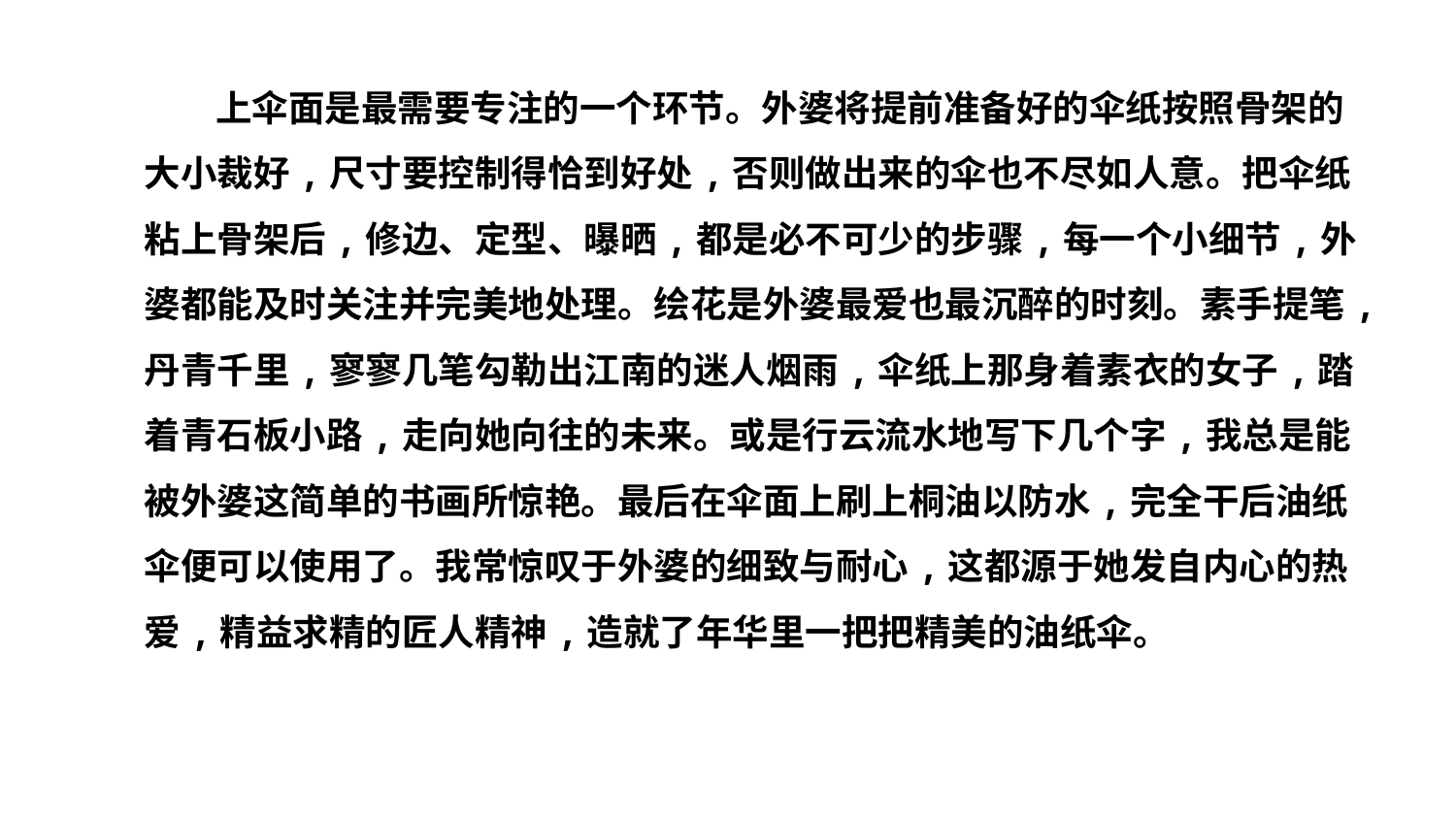

上伞面是最需要专注的一个环节。外婆将提前准备好的伞纸按照骨架的大小裁好,尺寸要控制得恰到好处,否则做出来的伞也不尽如人意。把伞纸粘上骨架后,修边、定型、曝晒,都是必不可少的步骤,每一个小细节,外婆都能及时关注并完美地处理。绘花是外婆最爱也最沉醉的时刻。素手提笔,丹青千里,寥寥几笔勾勒出江南的迷人烟雨,伞纸上那身着素衣的女子,踏着青石板小路,走向她向往的未来。或是行云流水地写下几个字,我总是能被外婆这简单的书画所惊艳。最后在伞面上刷上桐油以防水,完全干后油纸伞便可以使用了。我常惊叹于外婆的细致与耐心,这都源于她发自内心的热爱,精益求精的匠人精神,造就了年华里一把把精美的油纸伞。